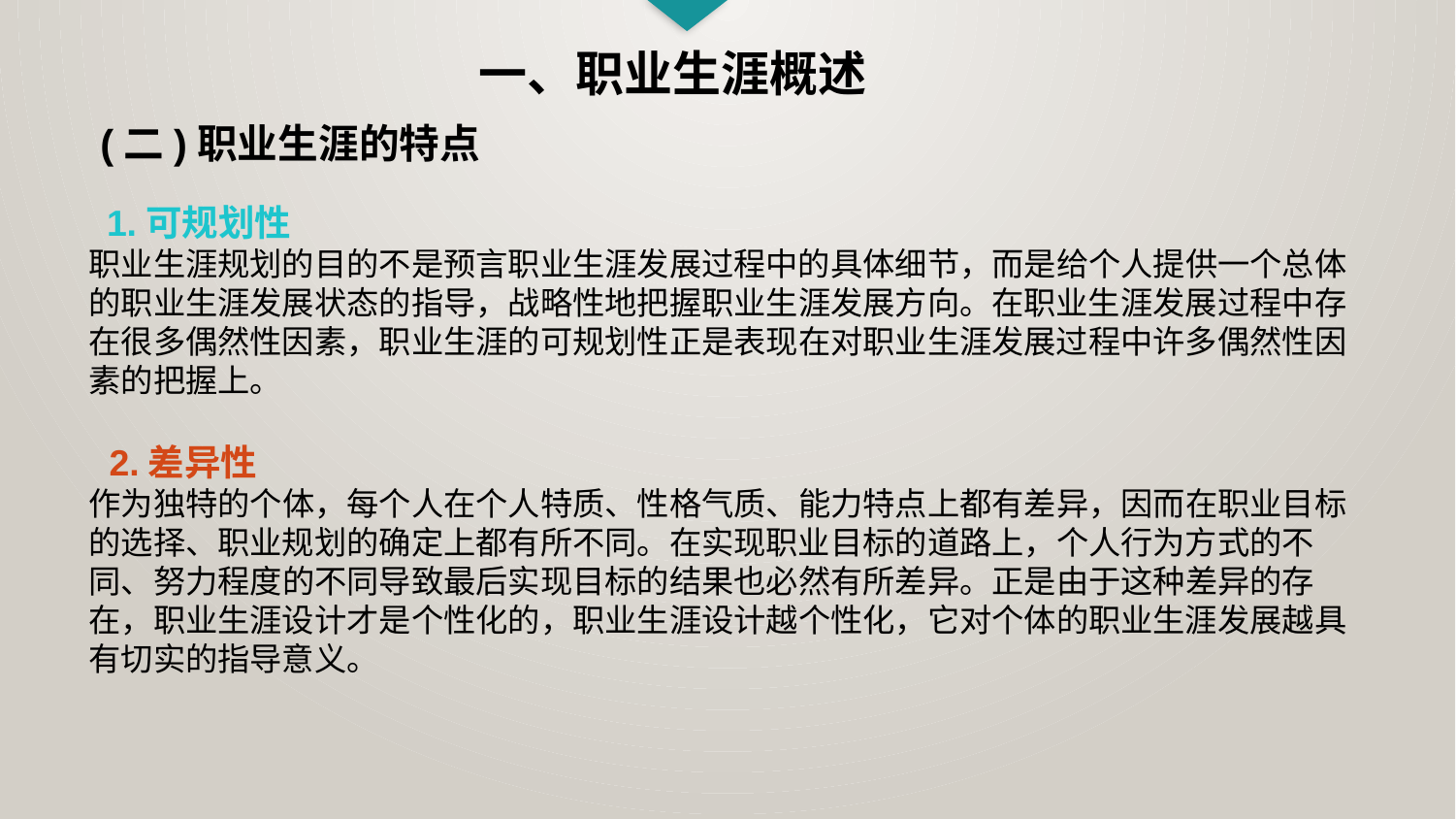

一、职业生涯概述
(二)职业生涯的特点
  1.可规划性
职业生涯规划的目的不是预言职业生涯发展过程中的具体细节，而是给个人提供一个总体的职业生涯发展状态的指导，战略性地把握职业生涯发展方向。在职业生涯发展过程中存在很多偶然性因素，职业生涯的可规划性正是表现在对职业生涯发展过程中许多偶然性因素的把握上。
  2.差异性
作为独特的个体，每个人在个人特质、性格气质、能力特点上都有差异，因而在职业目标的选择、职业规划的确定上都有所不同。在实现职业目标的道路上，个人行为方式的不同、努力程度的不同导致最后实现目标的结果也必然有所差异。正是由于这种差异的存在，职业生涯设计才是个性化的，职业生涯设计越个性化，它对个体的职业生涯发展越具有切实的指导意义。
11